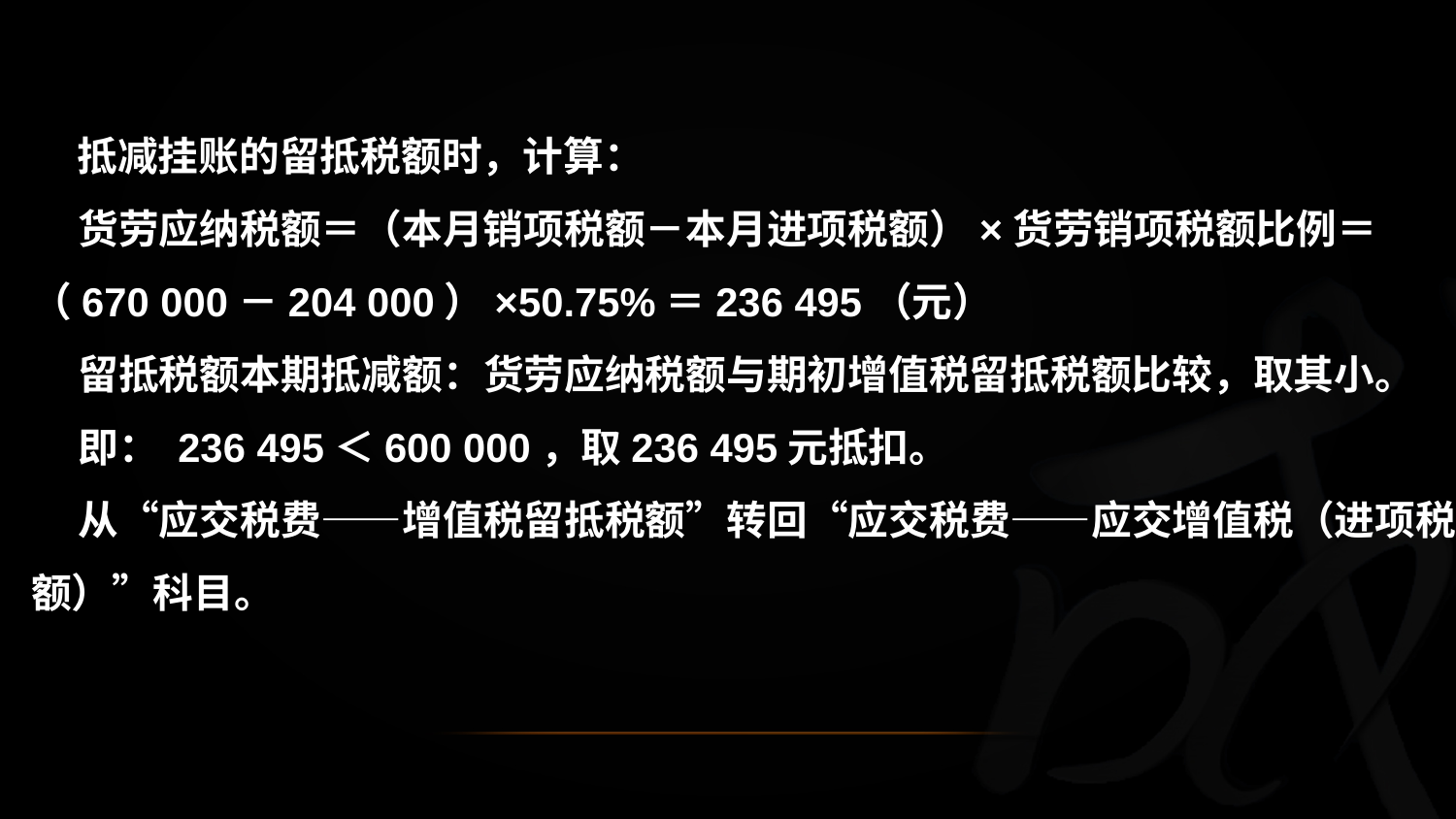

抵减挂账的留抵税额时，计算：
    货劳应纳税额＝（本月销项税额－本月进项税额）×货劳销项税额比例＝（670 000－204 000）×50.75%＝236 495（元）
    留抵税额本期抵减额：货劳应纳税额与期初增值税留抵税额比较，取其小。
    即： 236 495＜600 000，取236 495元抵扣。
    从“应交税费——增值税留抵税额”转回“应交税费——应交增值税（进项税额）”科目。